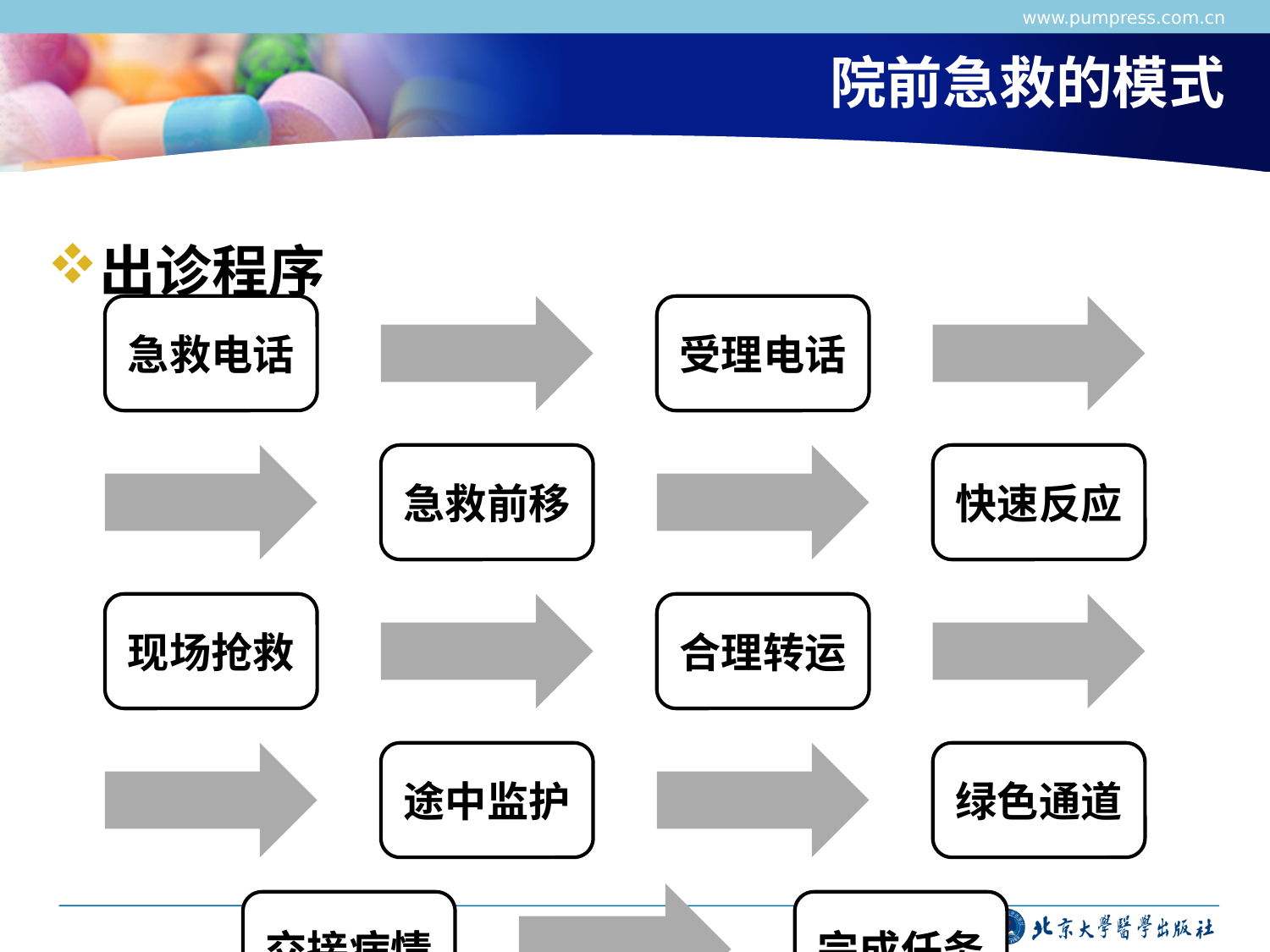

www.pumpress.com.cn
# 院前急救的模式
出诊程序
急救电话
受理电话
快速反应
急救前移
现场抢救
合理转运
绿色通道
途中监护